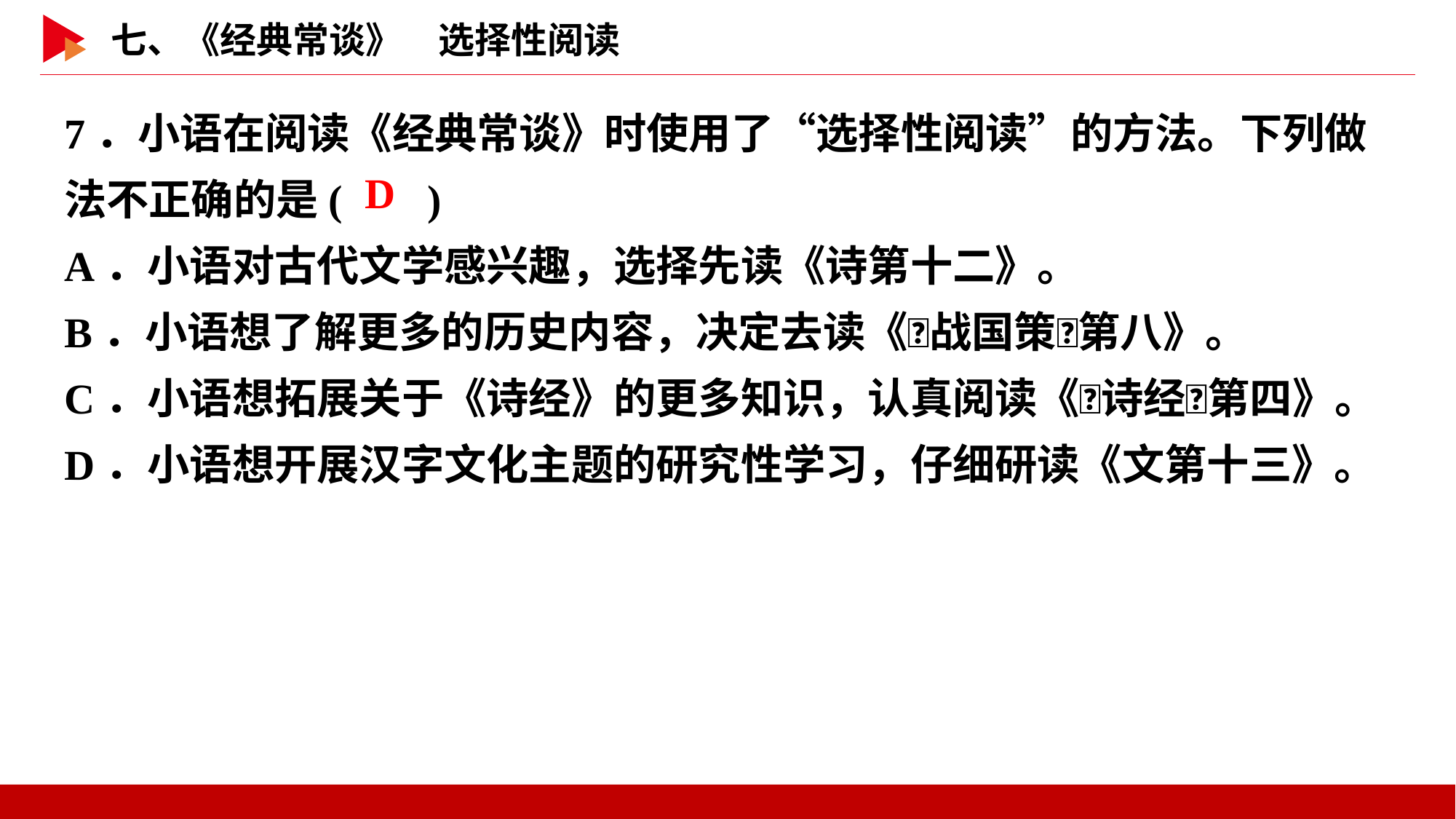

7．小语在阅读《经典常谈》时使用了“选择性阅读”的方法。下列做法不正确的是(        )
A．小语对古代文学感兴趣，选择先读《诗第十二》。
B．小语想了解更多的历史内容，决定去读《􀎮战国策􀎯第八》。
C．小语想拓展关于《诗经》的更多知识，认真阅读《􀎮诗经􀎯第四》。
D．小语想开展汉字文化主题的研究性学习，仔细研读《文第十三》。
   D